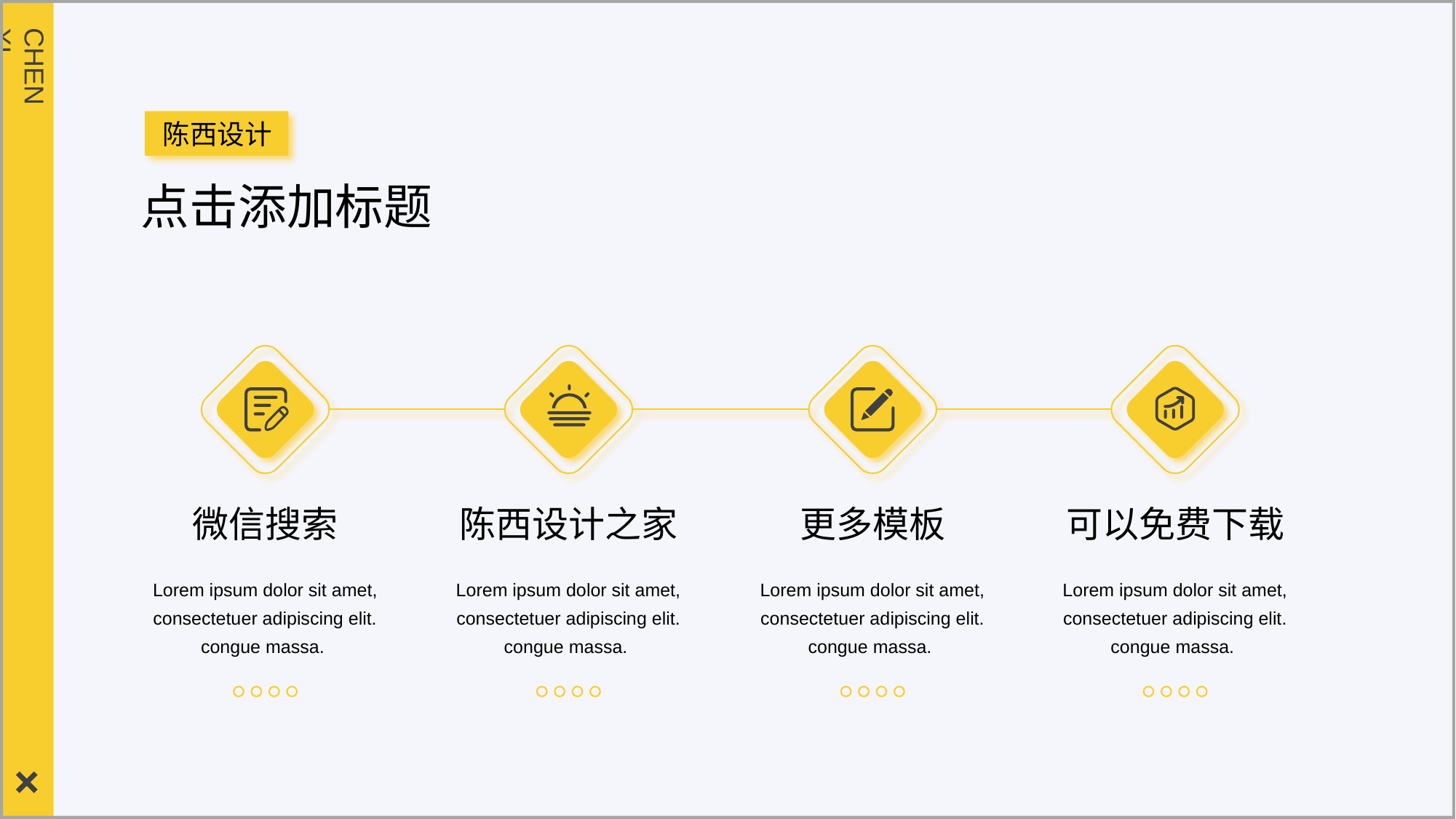

CHENXI

陈西设计
点击添加标题

微信搜索
陈西设计之家
更多模板
可以免费下载
Lorem ipsum dolor sit amet, consectetuer adipiscing elit. congue massa.
Lorem ipsum dolor sit amet, consectetuer adipiscing elit. congue massa.
Lorem ipsum dolor sit amet, consectetuer adipiscing elit. congue massa.
Lorem ipsum dolor sit amet, consectetuer adipiscing elit. congue massa.